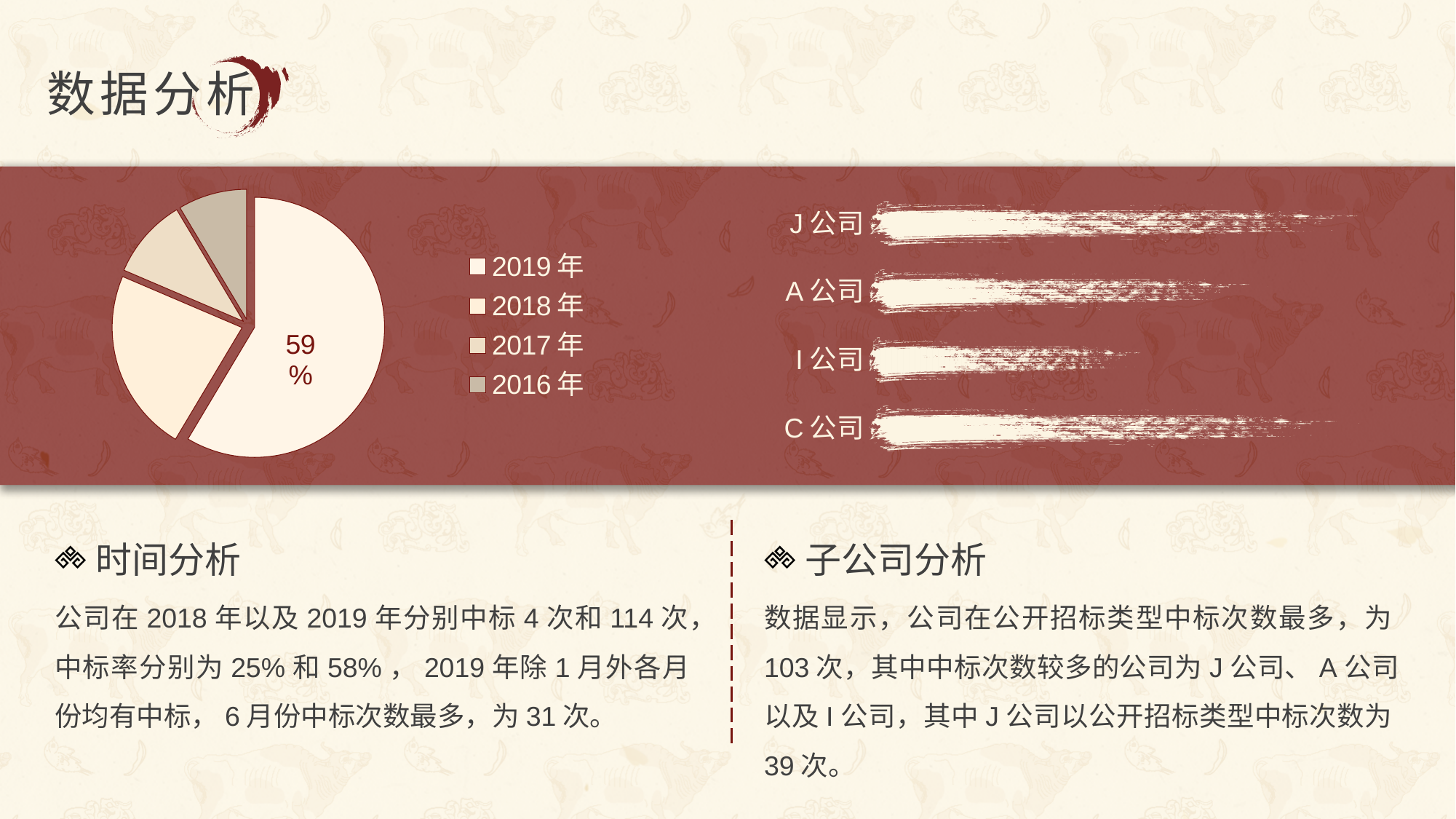

数据分析

### Chart

| Category | 中标次数 |
|---|---|
| 2019年 | 8.2 |
| 2018年 | 3.2 |
| 2017年 | 1.4 |
| 2016年 | 1.2 |

### Chart

| Category | 中标次数 |
|---|---|
| C公司 | 4.3 |
| I公司 | 2.5 |
| A公司 | 3.5 |
| J公司 | 4.5 |
时间分析
公司在2018年以及2019年分别中标4次和114次，中标率分别为25%和58%，2019年除1月外各月份均有中标，6月份中标次数最多，为31次。
子公司分析
数据显示，公司在公开招标类型中标次数最多，为103次，其中中标次数较多的公司为J公司、A公司以及I公司，其中J公司以公开招标类型中标次数为39次。